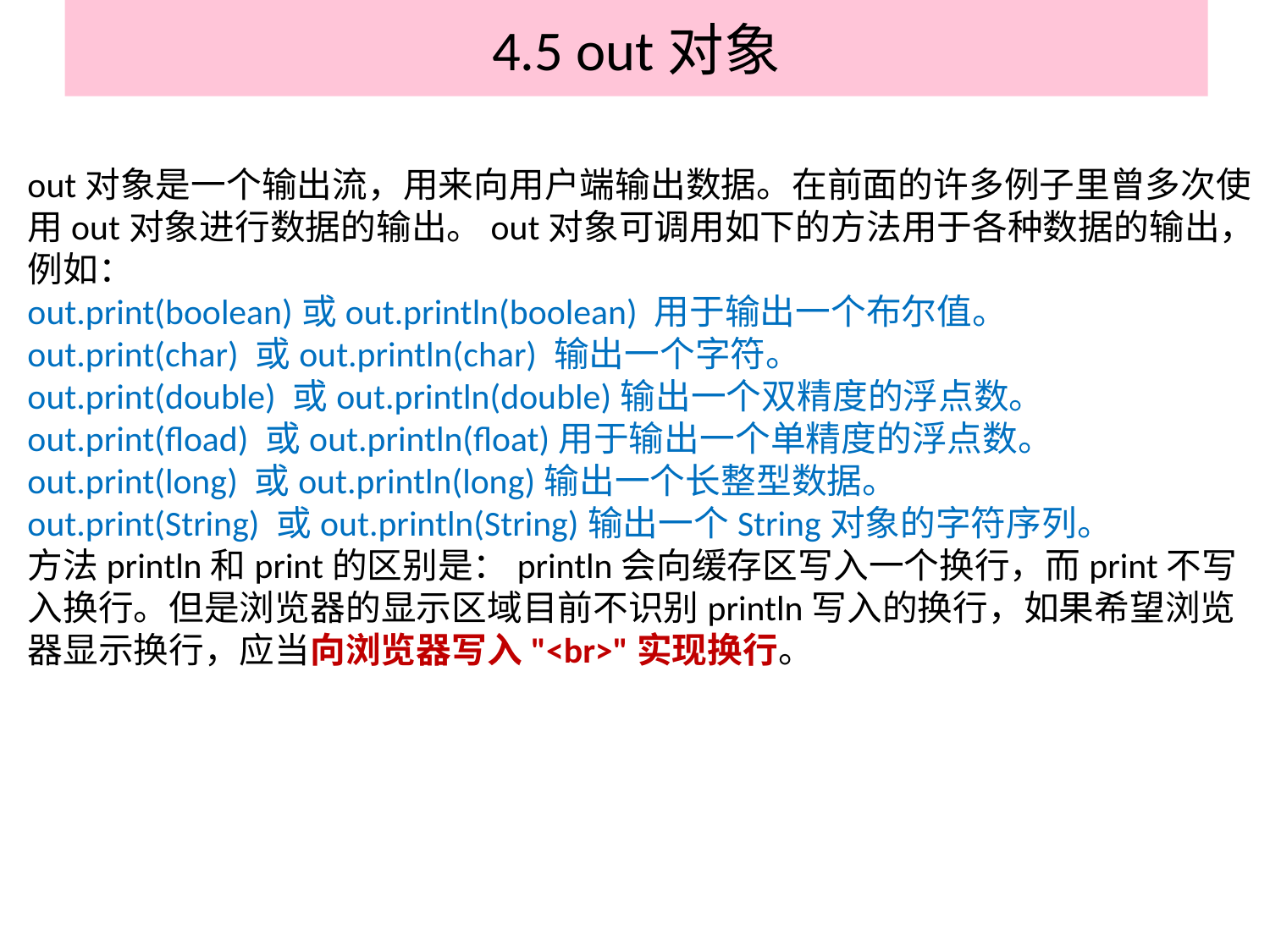

# 4.5 out对象
out对象是一个输出流，用来向用户端输出数据。在前面的许多例子里曾多次使用out对象进行数据的输出。out对象可调用如下的方法用于各种数据的输出，
例如：
out.print(boolean)或out.println(boolean) 用于输出一个布尔值。
out.print(char) 或out.println(char) 输出一个字符。
out.print(double) 或out.println(double)输出一个双精度的浮点数。
out.print(fload) 或out.println(float)用于输出一个单精度的浮点数。
out.print(long) 或out.println(long)输出一个长整型数据。
out.print(String) 或out.println(String)输出一个String对象的字符序列。
方法println和print的区别是：println会向缓存区写入一个换行，而print不写入换行。但是浏览器的显示区域目前不识别println写入的换行，如果希望浏览器显示换行，应当向浏览器写入"<br>"实现换行。